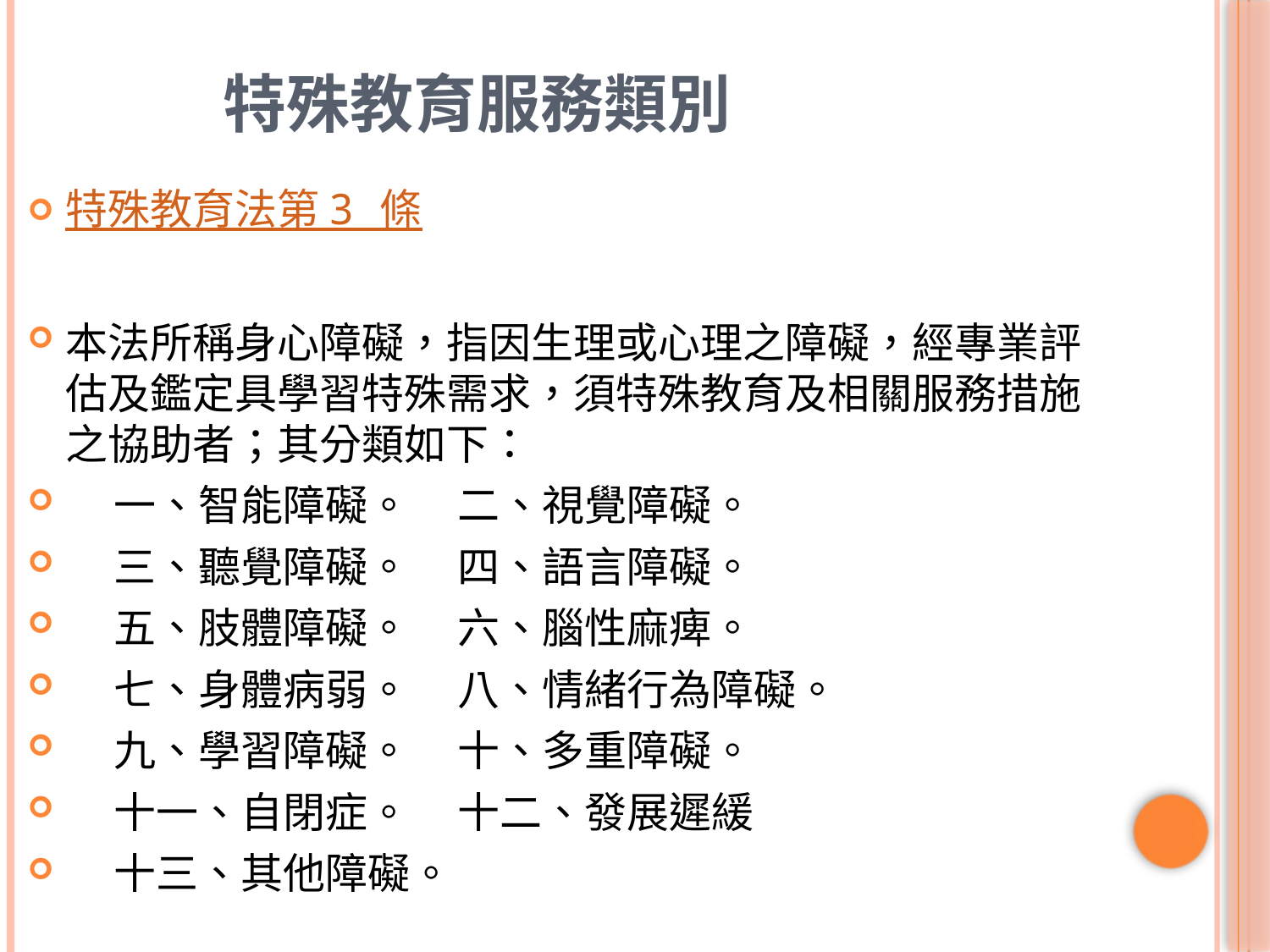

特殊教育服務類別
特殊教育法第 3 條

本法所稱身心障礙，指因生理或心理之障礙，經專業評估及鑑定具學習特殊需求，須特殊教育及相關服務措施之協助者；其分類如下：
    一、智能障礙。     二、視覺障礙。
    三、聽覺障礙。     四、語言障礙。
    五、肢體障礙。     六、腦性麻痺。
    七、身體病弱。     八、情緒行為障礙。
    九、學習障礙。     十、多重障礙。
    十一、自閉症。     十二、發展遲緩
    十三、其他障礙。